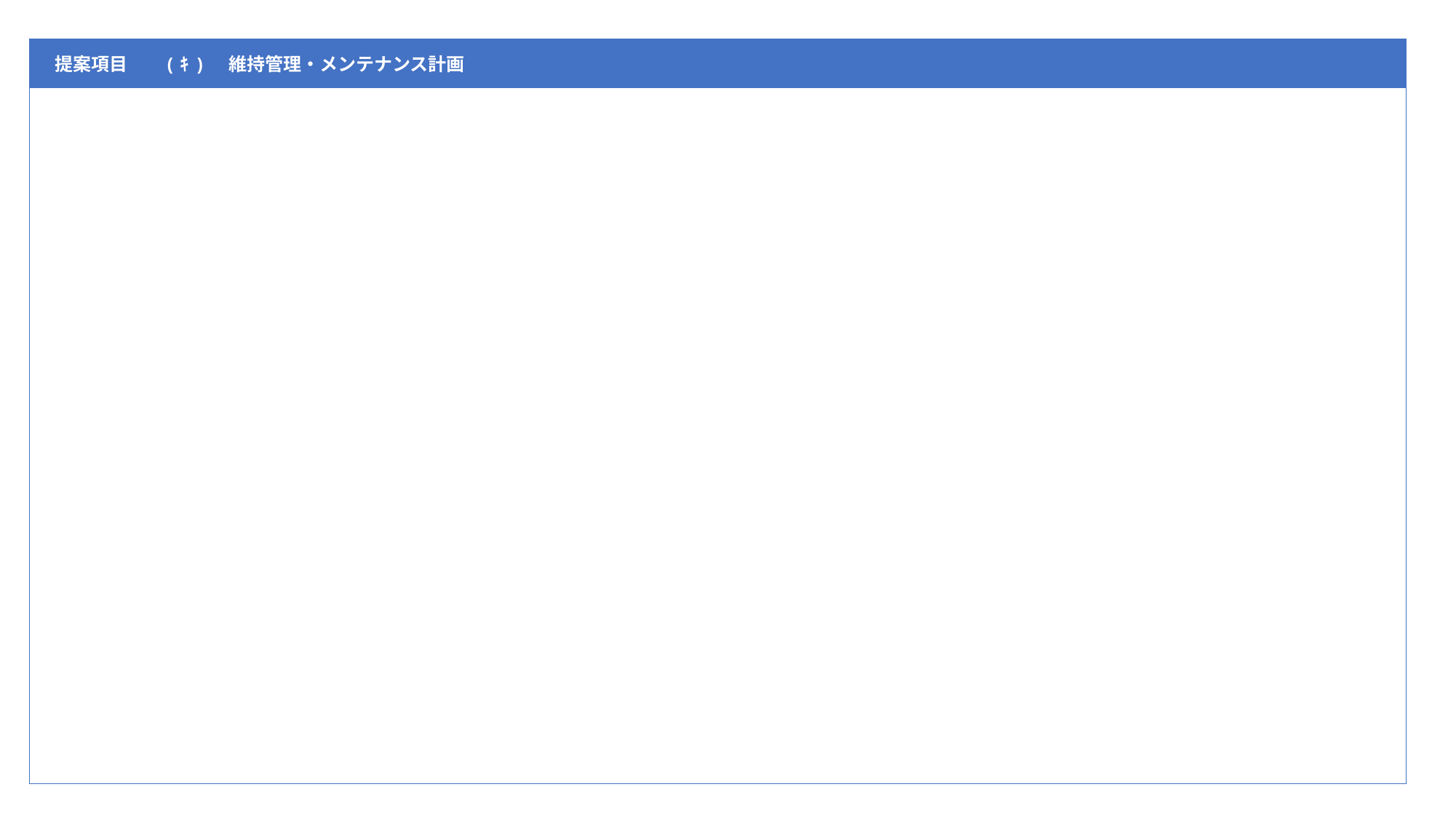

| 提案項目 | (ｷ)　維持管理・メンテナンス計画 |
| --- | --- |
|  |  |